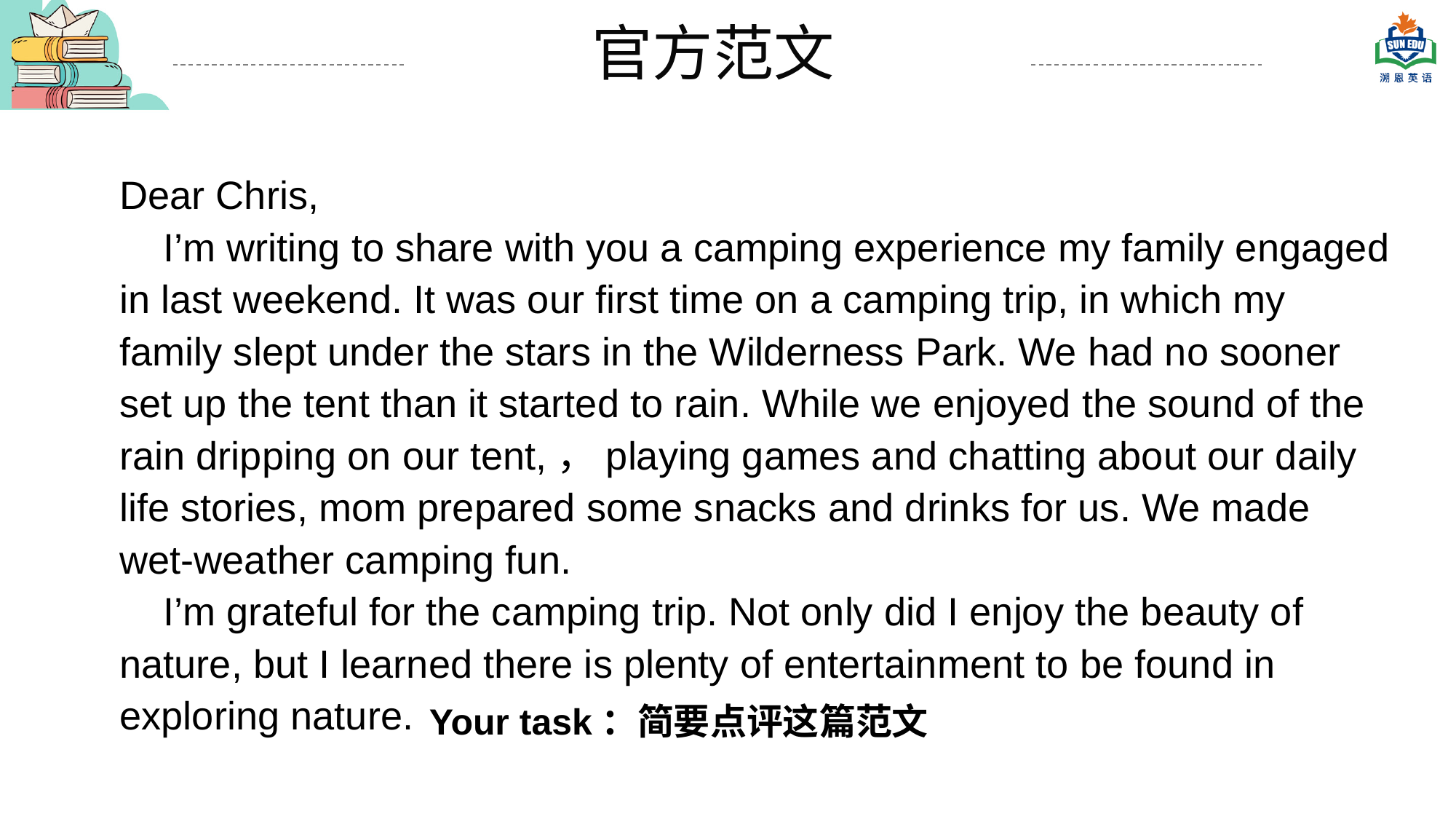

官方范文
Dear Chris,
    I’m writing to share with you a camping experience my family engaged in last weekend. It was our first time on a camping trip, in which my family slept under the stars in the Wilderness Park. We had no sooner set up the tent than it started to rain. While we enjoyed the sound of the rain dripping on our tent,，playing games and chatting about our daily life stories, mom prepared some snacks and drinks for us. We made wet-weather camping fun.
    I’m grateful for the camping trip. Not only did I enjoy the beauty of nature, but I learned there is plenty of entertainment to be found in exploring nature.
Your task：简要点评这篇范文